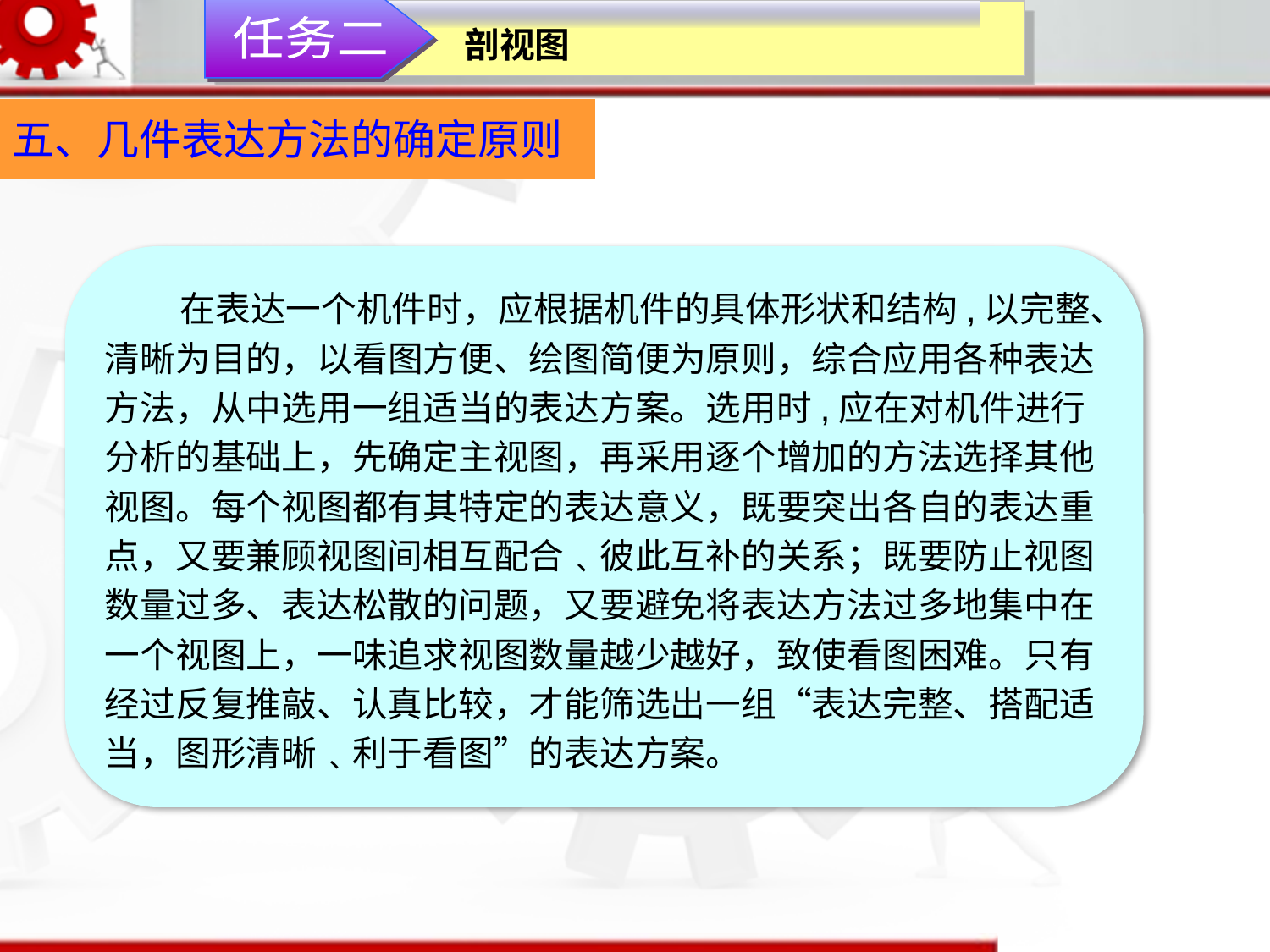

任务二
剖视图
五、几件表达方法的确定原则
在表达一个机件时，应根据机件的具体形状和结构,以完整、清晰为目的，以看图方便、绘图简便为原则，综合应用各种表达方法，从中选用一组适当的表达方案。选用时,应在对机件进行分析的基础上，先确定主视图，再采用逐个增加的方法选择其他视图。每个视图都有其特定的表达意义，既要突出各自的表达重点，又要兼顾视图间相互配合﹑彼此互补的关系；既要防止视图数量过多、表达松散的问题，又要避免将表达方法过多地集中在一个视图上，一味追求视图数量越少越好，致使看图困难。只有经过反复推敲、认真比较，才能筛选出一组“表达完整、搭配适当，图形清晰﹑利于看图”的表达方案。